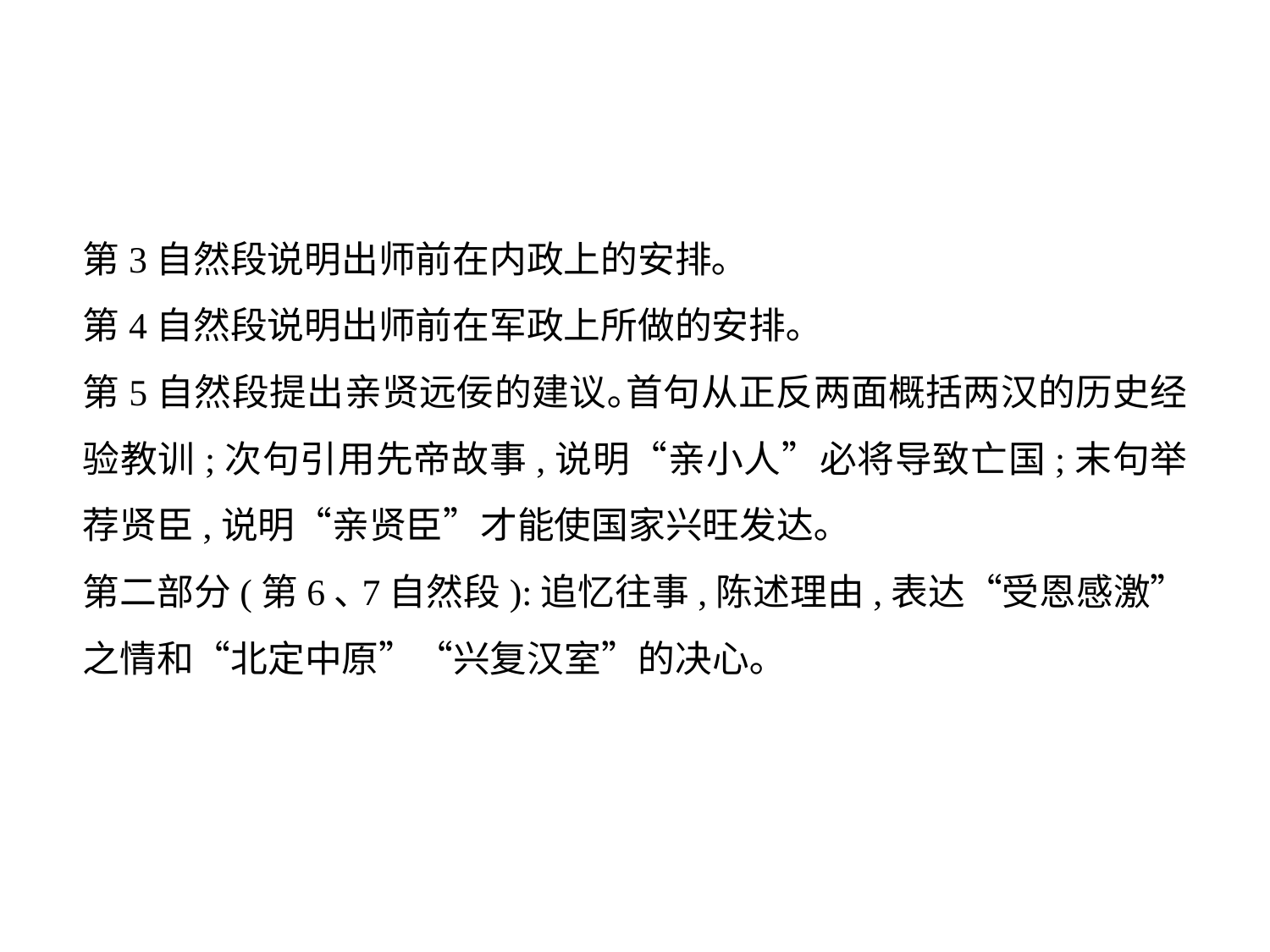

第3自然段说明出师前在内政上的安排｡
第4自然段说明出师前在军政上所做的安排｡
第5自然段提出亲贤远佞的建议｡首句从正反两面概括两汉的历史经验教训;次句引用先帝故事,说明“亲小人”必将导致亡国;末句举荐贤臣,说明“亲贤臣”才能使国家兴旺发达｡
第二部分(第6､7自然段):追忆往事,陈述理由,表达“受恩感激”之情和“北定中原”“兴复汉室”的决心｡